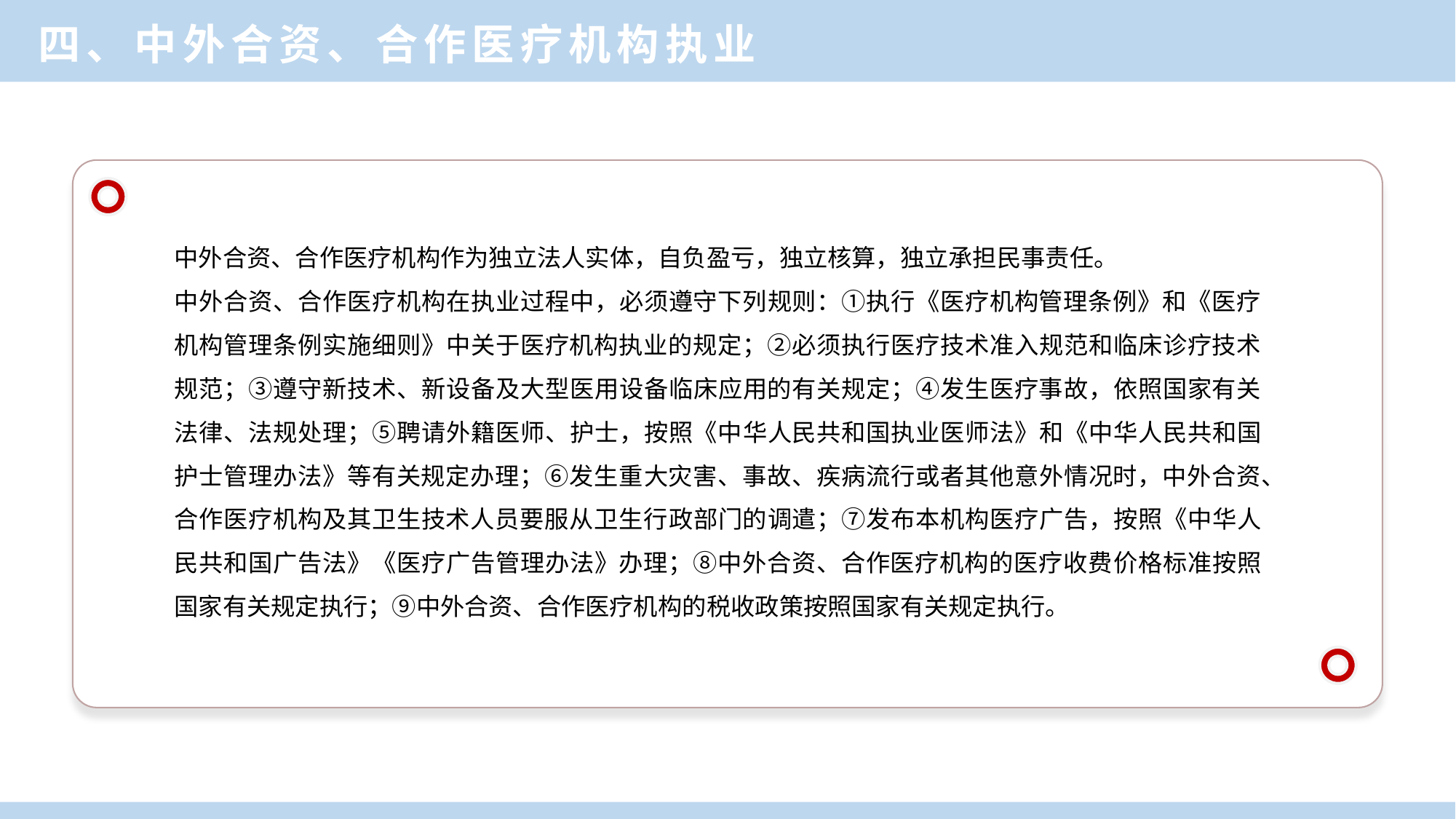

四、中外合资、合作医疗机构执业

中外合资、合作医疗机构作为独立法人实体，自负盈亏，独立核算，独立承担民事责任。
中外合资、合作医疗机构在执业过程中，必须遵守下列规则：①执行《医疗机构管理条例》和《医疗机构管理条例实施细则》中关于医疗机构执业的规定；②必须执行医疗技术准入规范和临床诊疗技术规范；③遵守新技术、新设备及大型医用设备临床应用的有关规定；④发生医疗事故，依照国家有关法律、法规处理；⑤聘请外籍医师、护士，按照《中华人民共和国执业医师法》和《中华人民共和国护士管理办法》等有关规定办理；⑥发生重大灾害、事故、疾病流行或者其他意外情况时，中外合资、合作医疗机构及其卫生技术人员要服从卫生行政部门的调遣；⑦发布本机构医疗广告，按照《中华人民共和国广告法》《医疗广告管理办法》办理；⑧中外合资、合作医疗机构的医疗收费价格标准按照国家有关规定执行；⑨中外合资、合作医疗机构的税收政策按照国家有关规定执行。